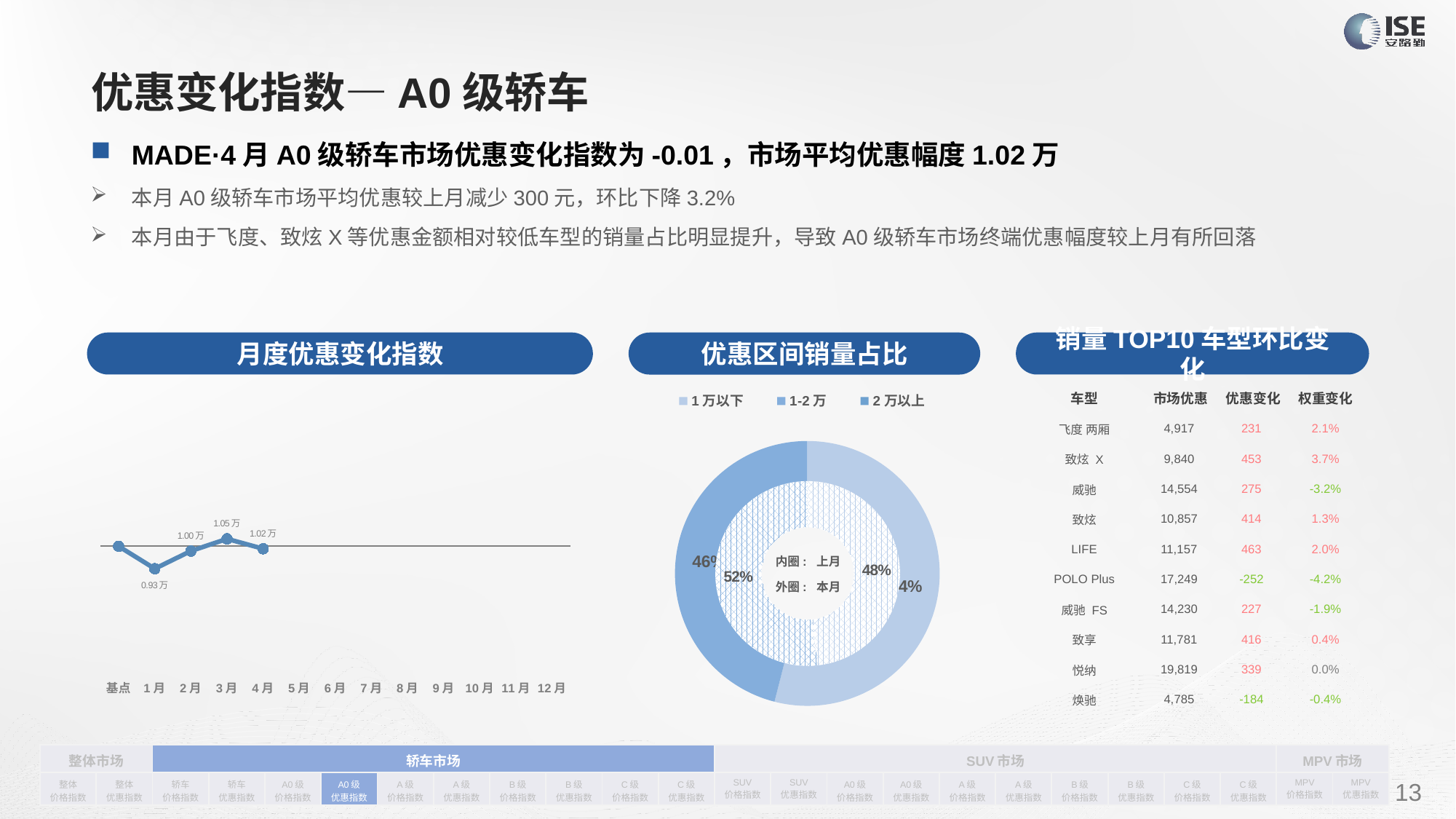

# 优惠变化指数—A0级轿车
MADE·4月A0级轿车市场优惠变化指数为-0.01，市场平均优惠幅度1.02万
本月A0级轿车市场平均优惠较上月减少300元，环比下降3.2%
本月由于飞度、致炫X等优惠金额相对较低车型的销量占比明显提升，导致A0级轿车市场终端优惠幅度较上月有所回落
月度优惠变化指数

销量TOP10车型环比变化

优惠区间销量占比

| 车型 | 市场优惠 | 优惠变化 | 权重变化 |
| --- | --- | --- | --- |
| 飞度 两厢 | 4,917 | 231 | 2.1% |
| 致炫 X | 9,840 | 453 | 3.7% |
| 威驰 | 14,554 | 275 | -3.2% |
| 致炫 | 10,857 | 414 | 1.3% |
| LIFE | 11,157 | 463 | 2.0% |
| POLO Plus | 17,249 | -252 | -4.2% |
| 威驰 FS | 14,230 | 227 | -1.9% |
| 致享 | 11,781 | 416 | 0.4% |
| 悦纳 | 19,819 | 339 | 0.0% |
| 焕驰 | 4,785 | -184 | -0.4% |

### Chart

| Category | 销量 |
|---|---|
| 1万以下 | 7191.0 |
| 1-2万 | 6127.0 |
| 2万以上 | 0.0 |

### Chart

| Category | Y2022 |
|---|---|
| 基点 | 0.0 |
| 1月 | -0.09 |
| 2月 | -0.01908310235491284 |
| 3月 | 0.03 |
| 4月 | -0.01 |
| 5月 | None |
| 6月 | None |
| 7月 | None |
| 8月 | None |
| 9月 | None |
| 10月 | None |
| 11月 | None |
| 12月 | None |

### Chart

| Category | 销售量 |
|---|---|
| 1万以下 | 9245.0 |
| 1-2万 | 9856.0 |
| 2万以上 | 0.0 |
内圈:  上月
外圈:  本月
| 整体市场 |  | 轿车市场 |  |  |  |  |  |  |  |  |  | SUV市场 |  |  |  |  |  |  |  |  |  | MPV市场 |  |
| --- | --- | --- | --- | --- | --- | --- | --- | --- | --- | --- | --- | --- | --- | --- | --- | --- | --- | --- | --- | --- | --- | --- | --- |
| 整体 价格指数 | 整体 优惠指数 | 轿车 价格指数 | 轿车 优惠指数 | A0级 价格指数 | A0级 优惠指数 | A级 价格指数 | A级 优惠指数 | B级 价格指数 | B级 优惠指数 | C级 价格指数 | C级 优惠指数 | SUV 价格指数 | SUV 优惠指数 | A0级 价格指数 | A0级 优惠指数 | A级 价格指数 | A级 优惠指数 | B级 价格指数 | B级 优惠指数 | C级 价格指数 | C级 优惠指数 | MPV 价格指数 | MPV 优惠指数 |
请在插入菜单—页眉和页脚中修改此 文本
13